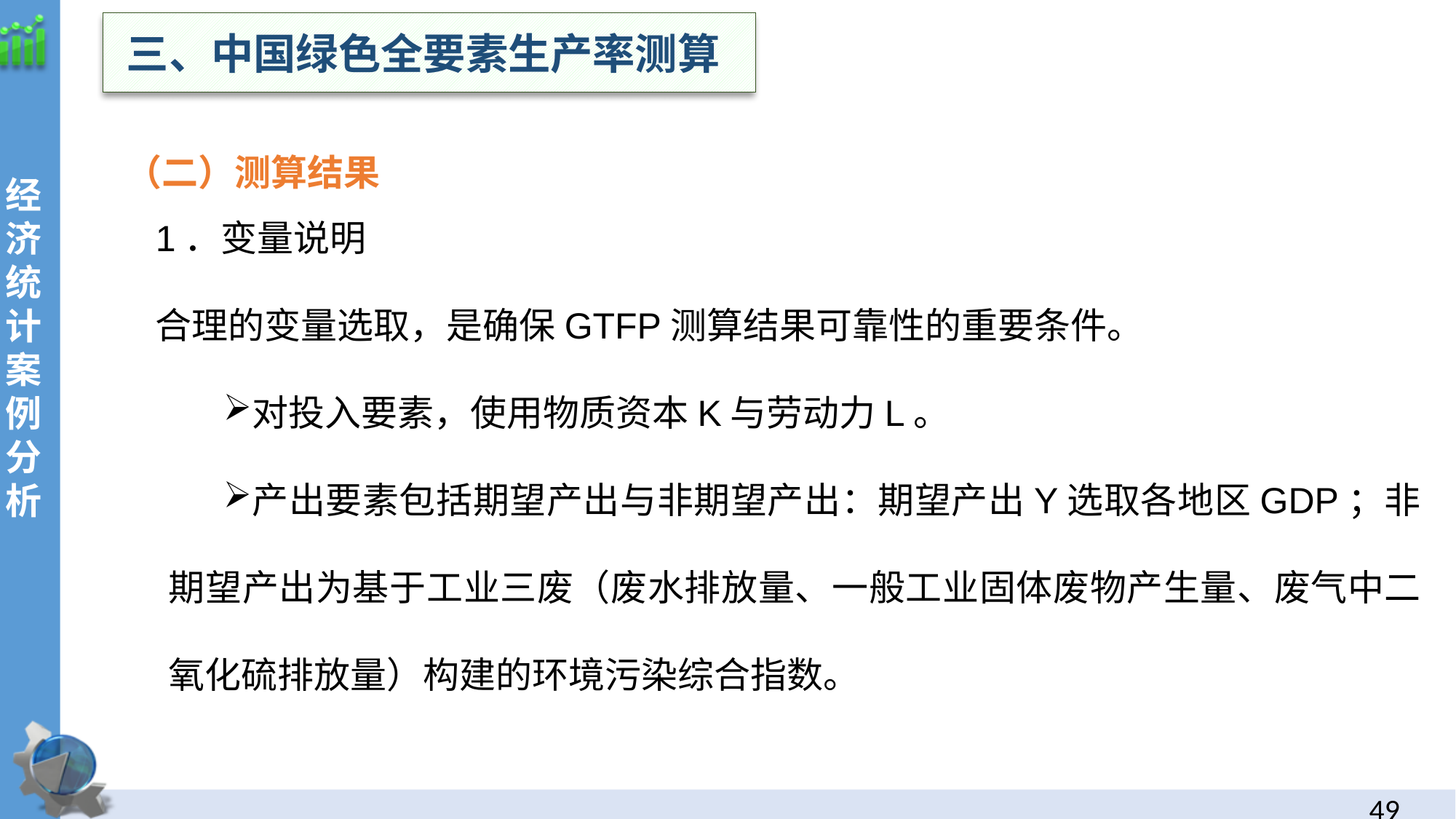

三、中国绿色全要素生产率测算
经
济统计案例分析

 （二）测算结果
1．变量说明
合理的变量选取，是确保GTFP测算结果可靠性的重要条件。
对投入要素，使用物质资本K与劳动力L。
产出要素包括期望产出与非期望产出：期望产出Y选取各地区GDP；非期望产出为基于工业三废（废水排放量、一般工业固体废物产生量、废气中二氧化硫排放量）构建的环境污染综合指数。

49